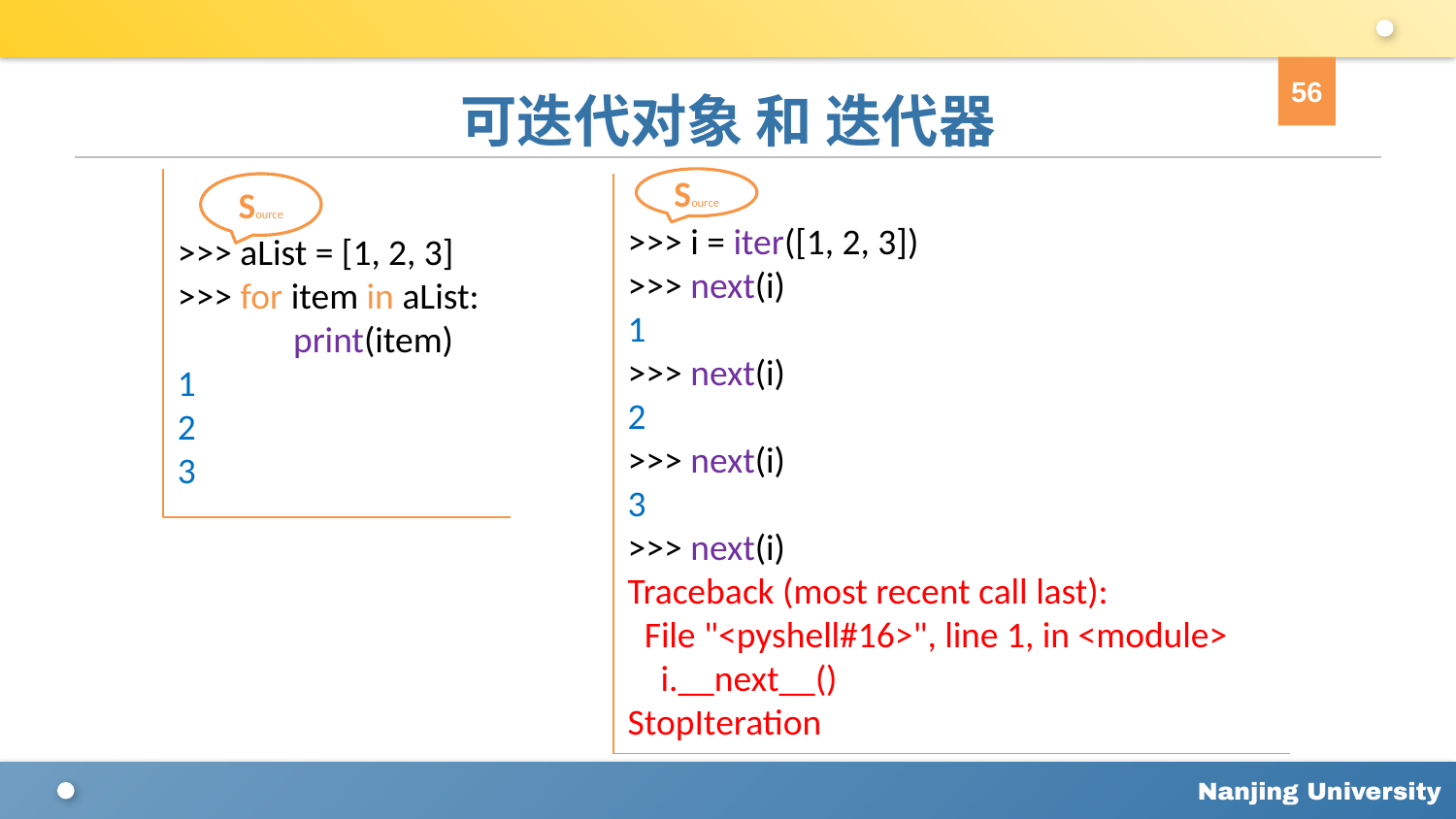

56
# 可迭代对象 和 迭代器

>>> aList = [1, 2, 3]
>>> for item in aList:
              print(item)
1
2
3
Source
Source

>>> i = iter([1, 2, 3])
>>> next(i)
1
>>> next(i)
2
>>> next(i)
3
>>> next(i)
Traceback (most recent call last):
  File "<pyshell#16>", line 1, in <module>
    i.__next__()
StopIteration